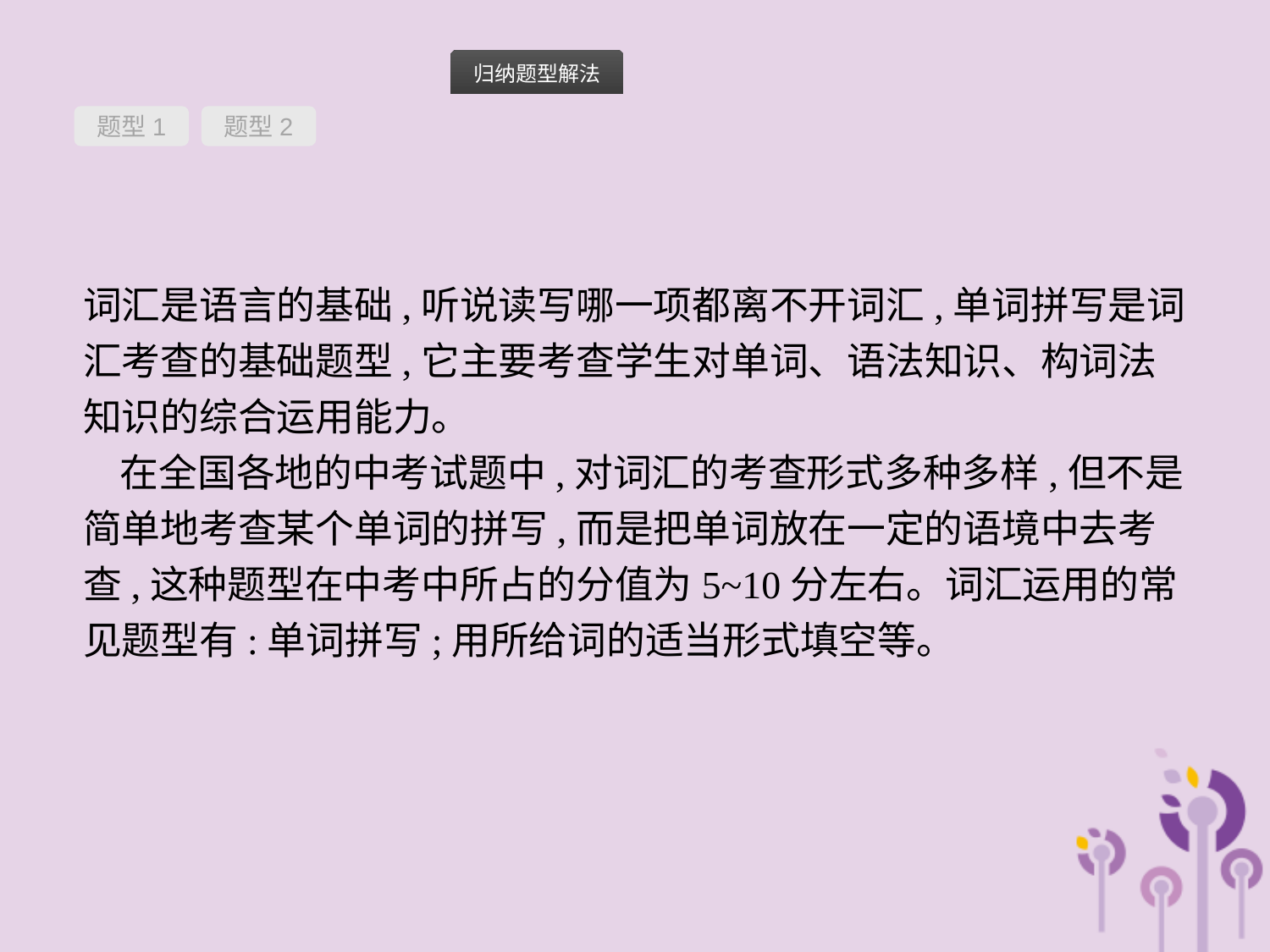

题型1
题型2
词汇是语言的基础,听说读写哪一项都离不开词汇,单词拼写是词汇考查的基础题型,它主要考查学生对单词、语法知识、构词法知识的综合运用能力。
在全国各地的中考试题中,对词汇的考查形式多种多样,但不是简单地考查某个单词的拼写,而是把单词放在一定的语境中去考查,这种题型在中考中所占的分值为5~10分左右。词汇运用的常见题型有:单词拼写;用所给词的适当形式填空等。